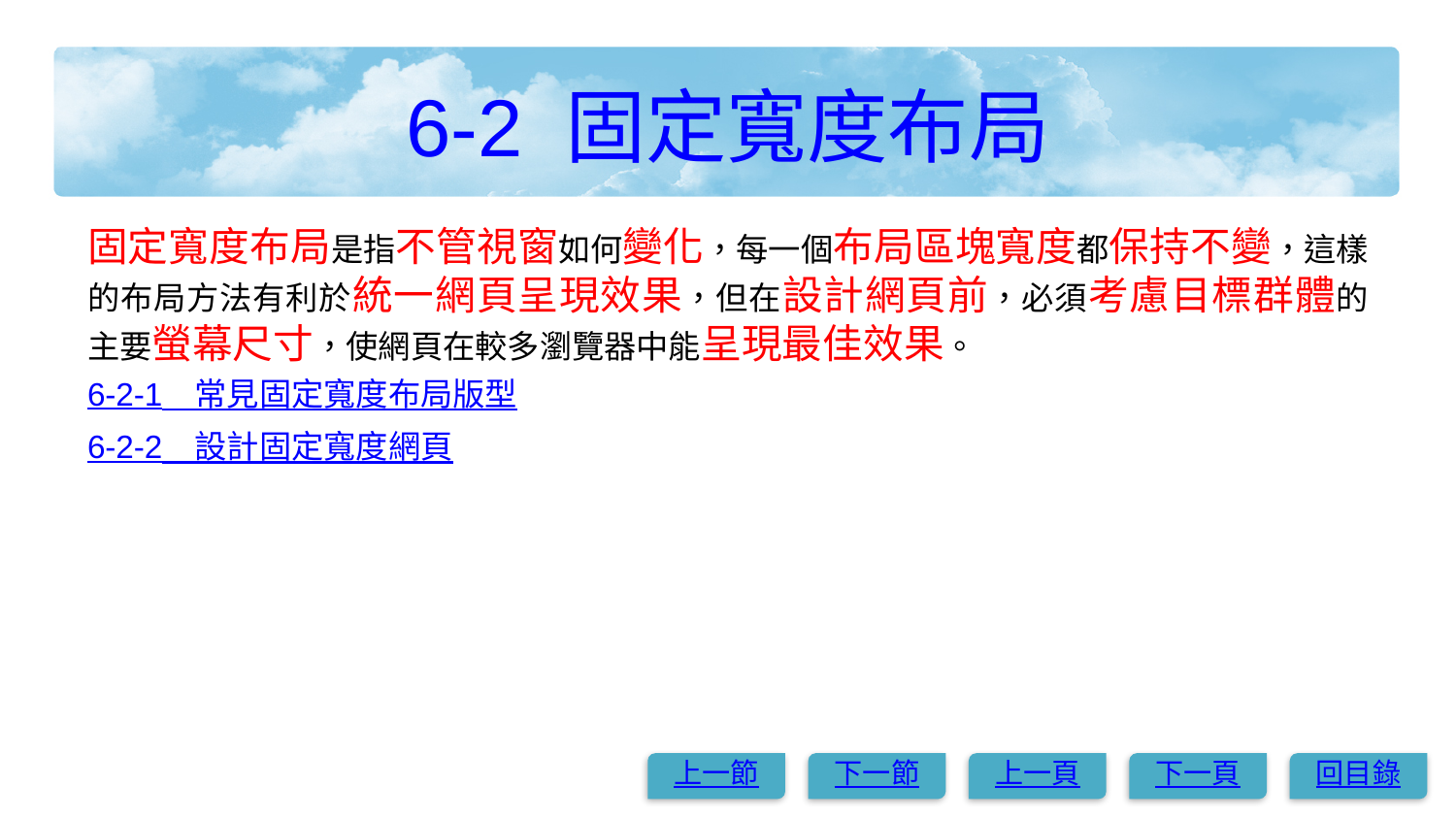

# 6-2 固定寬度布局
固定寬度布局是指不管視窗如何變化，每一個布局區塊寬度都保持不變，這樣的布局方法有利於統一網頁呈現效果，但在設計網頁前，必須考慮目標群體的主要螢幕尺寸，使網頁在較多瀏覽器中能呈現最佳效果。
6-2-1　常見固定寬度布局版型
6-2-2　設計固定寬度網頁
上一節
下一節
上一頁
下一頁
回目錄